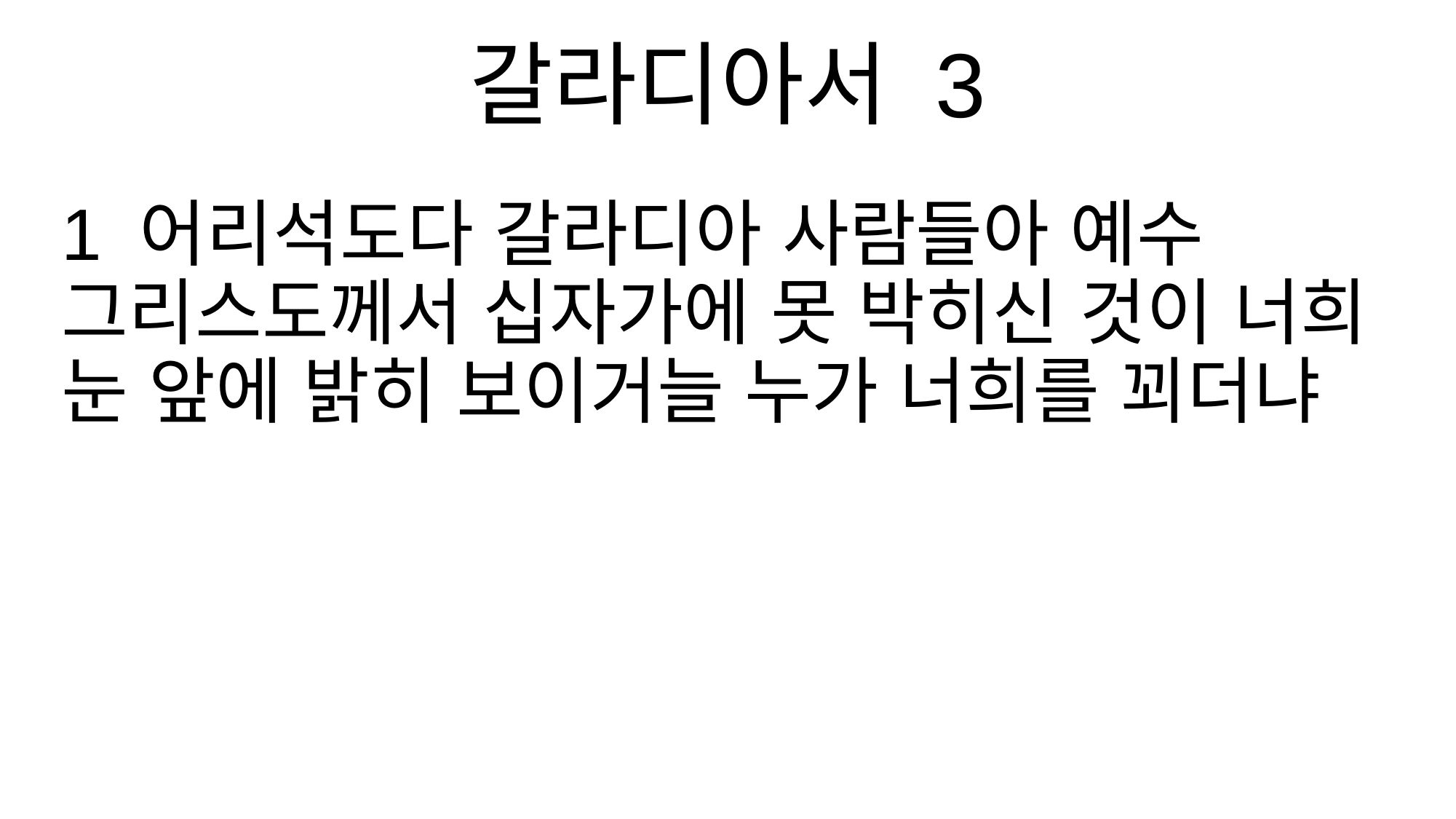

갈라디아서 3
1 어리석도다 갈라디아 사람들아 예수 그리스도께서 십자가에 못 박히신 것이 너희 눈 앞에 밝히 보이거늘 누가 너희를 꾀더냐